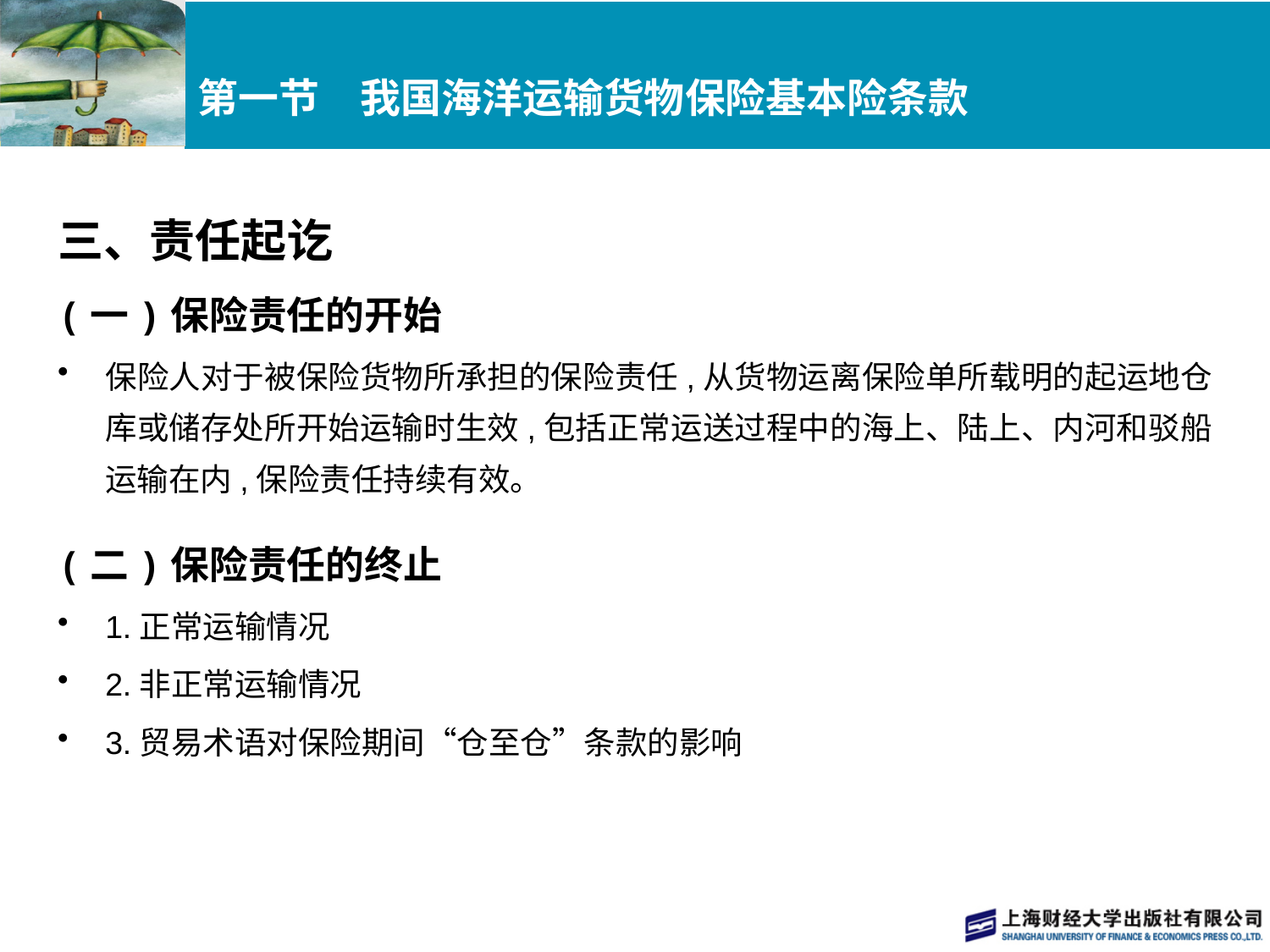

# 第一节　我国海洋运输货物保险基本险条款
三、责任起讫
(一)保险责任的开始
保险人对于被保险货物所承担的保险责任,从货物运离保险单所载明的起运地仓库或储存处所开始运输时生效,包括正常运送过程中的海上、陆上、内河和驳船运输在内,保险责任持续有效。

(二)保险责任的终止
1.正常运输情况
2.非正常运输情况
3.贸易术语对保险期间“仓至仓”条款的影响